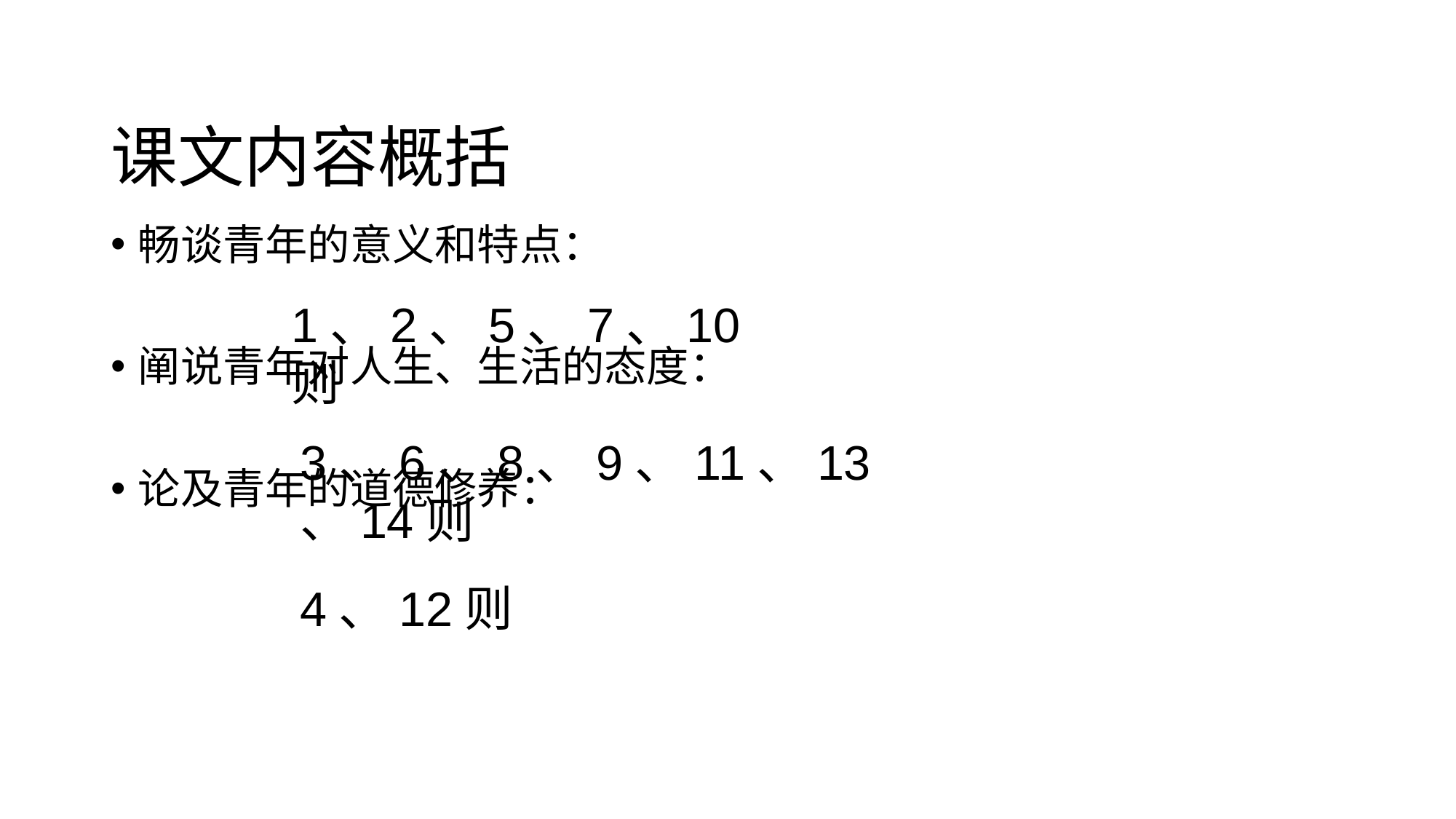

# 课文内容概括
畅谈青年的意义和特点：

阐说青年对人生、生活的态度：

论及青年的道德修养：

1、2、5、7、10则
3、6、8、9、11、13、14则
4、12则